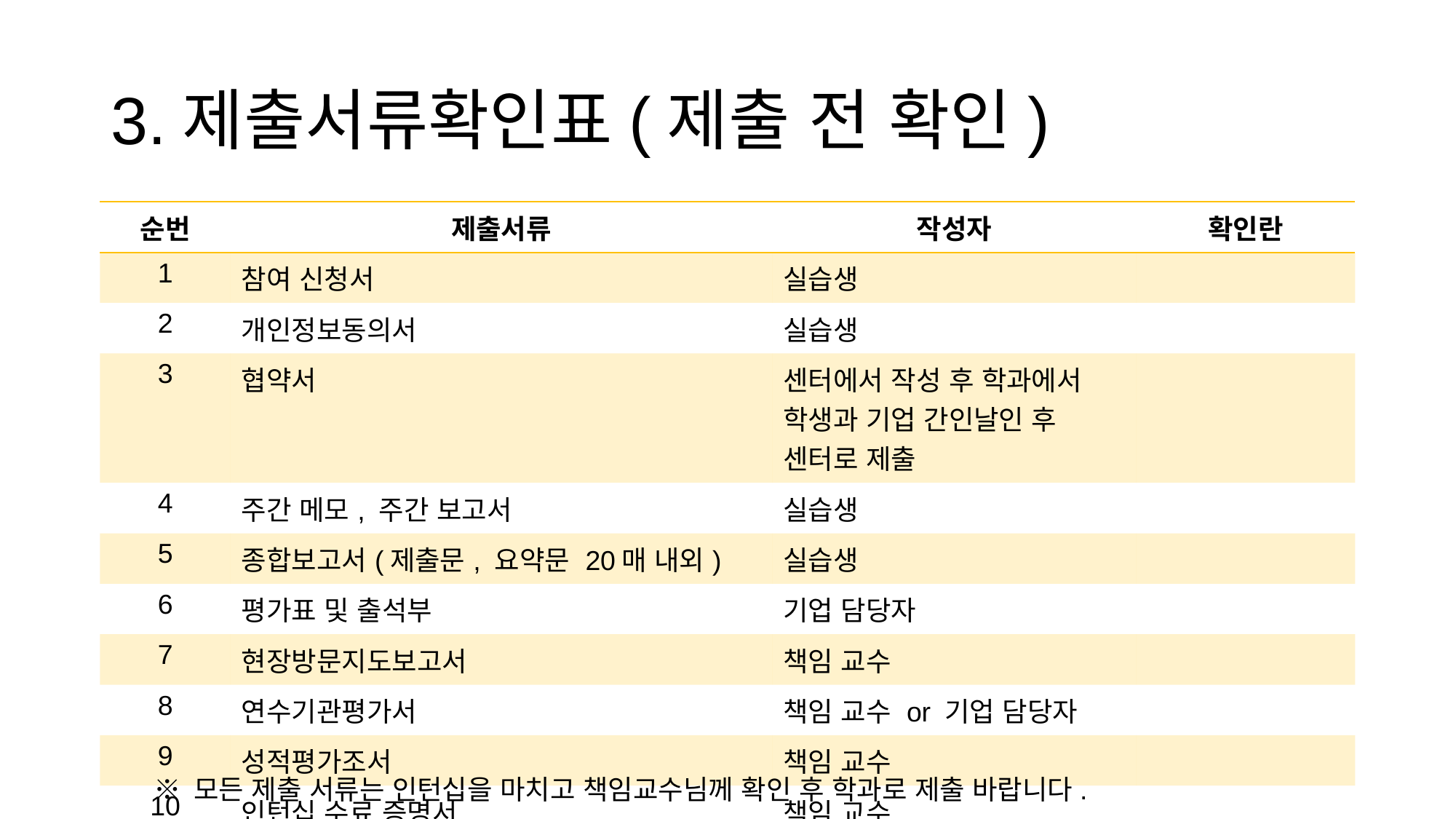

# 3.제출서류확인표(제출 전 확인)
| 순번 | 제출서류 | 작성자 | 확인란 |
| --- | --- | --- | --- |
| 1 | 참여 신청서 | 실습생 |  |
| 2 | 개인정보동의서 | 실습생 |  |
| 3 | 협약서 | 센터에서 작성 후 학과에서 학생과 기업 간인날인 후 센터로 제출 |  |
| 4 | 주간 메모, 주간 보고서 | 실습생 |  |
| 5 | 종합보고서(제출문, 요약문 20매 내외) | 실습생 |  |
| 6 | 평가표 및 출석부 | 기업 담당자 |  |
| 7 | 현장방문지도보고서 | 책임 교수 |  |
| 8 | 연수기관평가서 | 책임 교수 or 기업 담당자 |  |
| 9 | 성적평가조서 | 책임 교수 |  |
| 10 | 인턴십 수료 증명서 | 책임 교수 |  |
※ 모든 제출 서류는 인턴십을 마치고 책임교수님께 확인 후 학과로 제출 바랍니다.